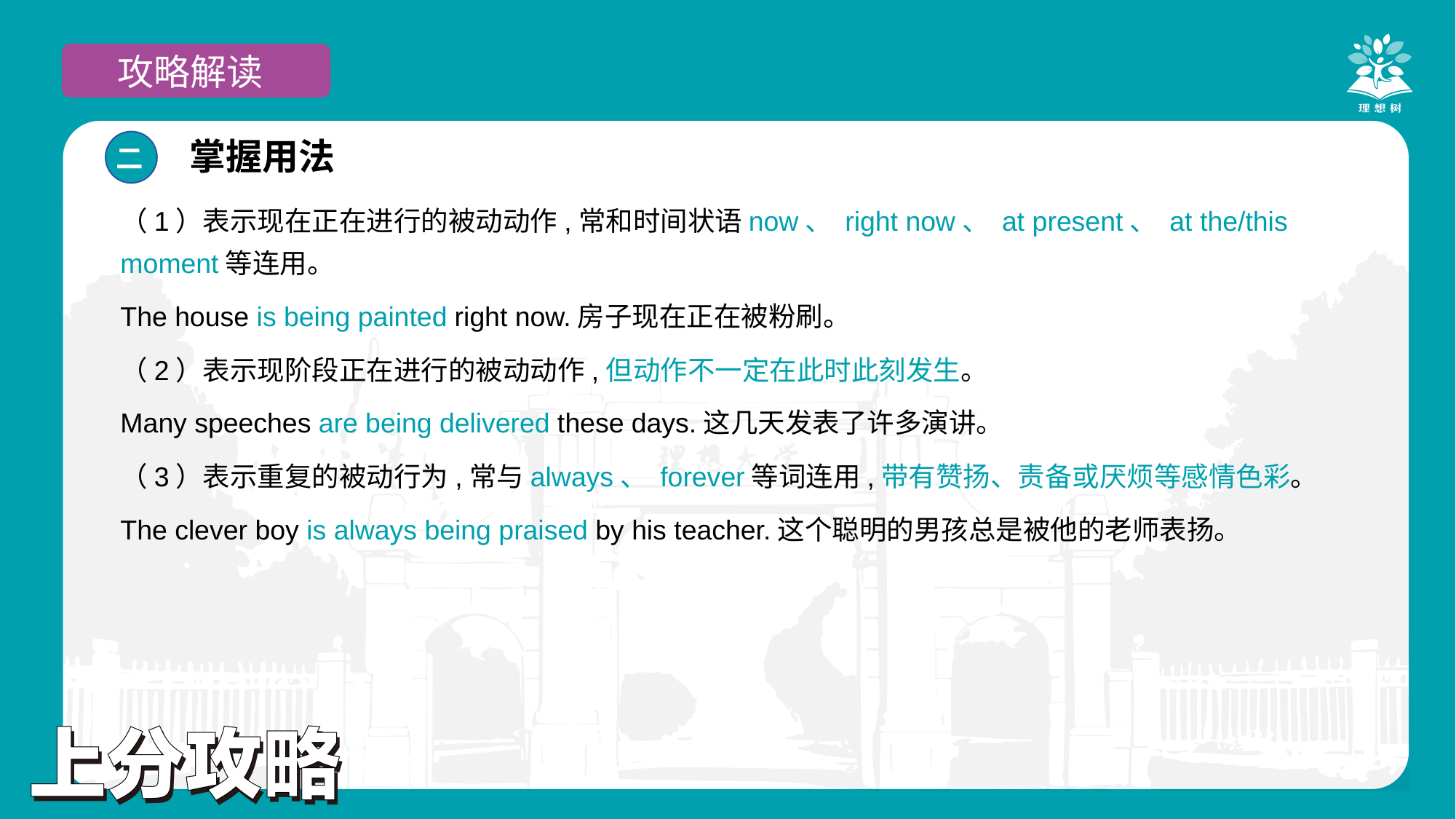

攻略解读
掌握用法

二
（1）表示现在正在进行的被动动作,常和时间状语now、 right now、 at present、 at the/this moment等连用。
The house is being painted right now.房子现在正在被粉刷。
（2）表示现阶段正在进行的被动动作,但动作不一定在此时此刻发生。
Many speeches are being delivered these days.这几天发表了许多演讲。
（3）表示重复的被动行为,常与always、 forever等词连用,带有赞扬、责备或厌烦等感情色彩。
The clever boy is always being praised by his teacher.这个聪明的男孩总是被他的老师表扬。